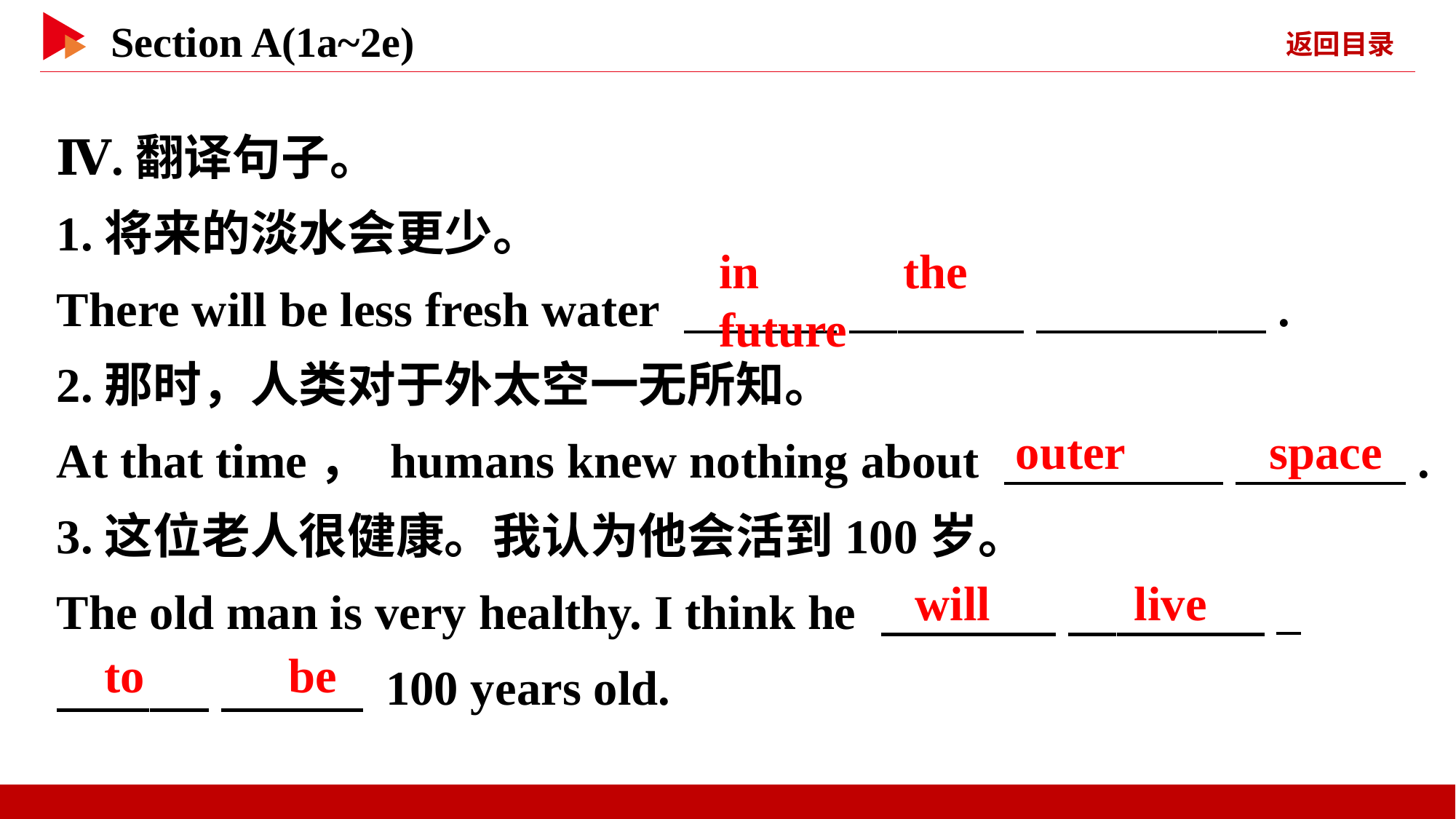

Ⅳ.翻译句子。
1.将来的淡水会更少。
There will be less fresh water 　     　 　       　 　            　.
2.那时，人类对于外太空一无所知。
At that time， humans knew nothing about 　           　 　           .
3.这位老人很健康。我认为他会活到100岁。
The old man is very healthy. I think he 　       　 　         　_
　     　 　    　 100 years old.
in 　 　the 　 　future
outer 　 　space
will 　 　live
to 　 　be